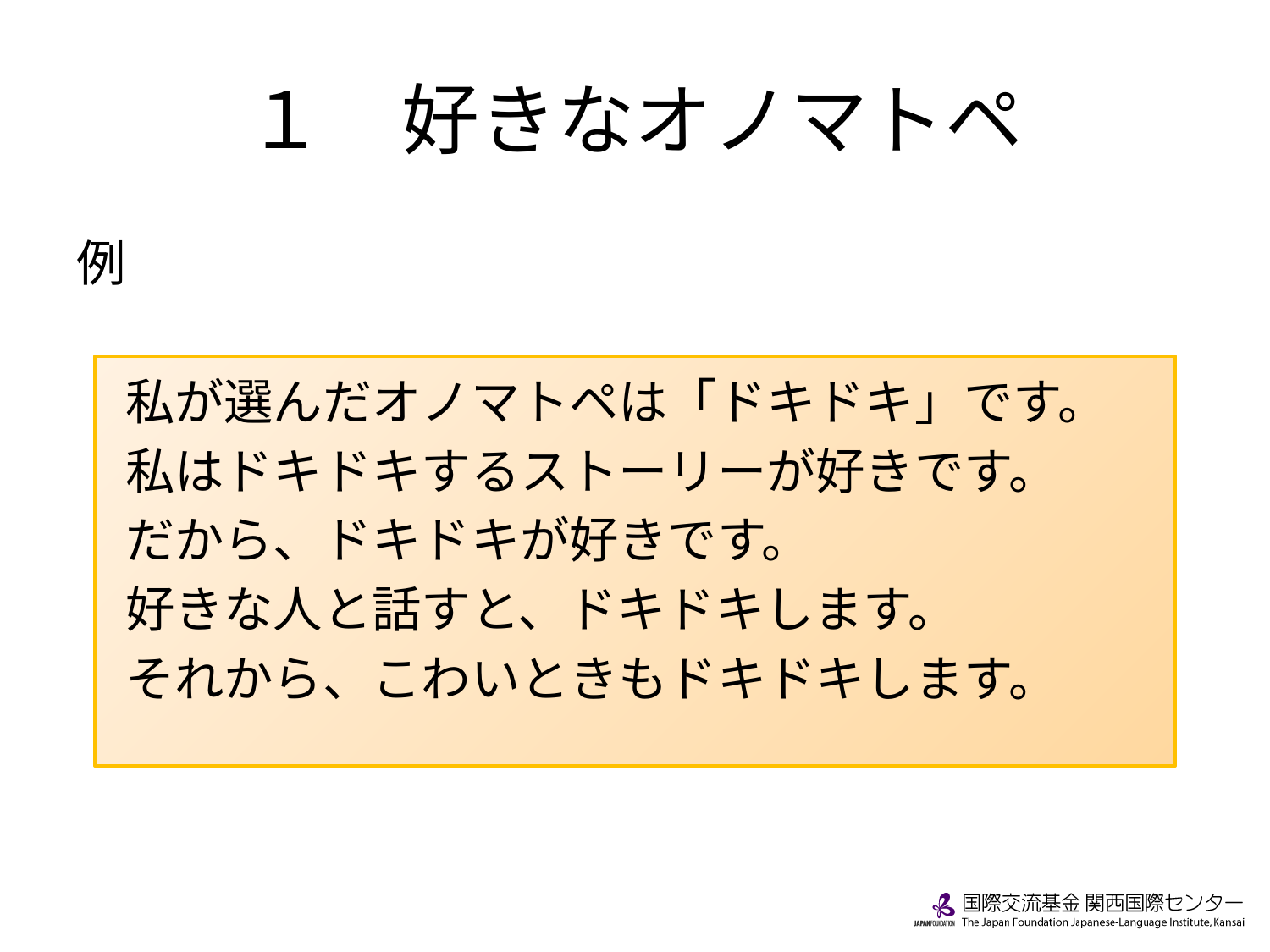

# １　好きなオノマトペ
例

　私が選んだオノマトペは「ドキドキ」です。
　私はドキドキするストーリーが好きです。
　だから、ドキドキが好きです。
　好きな人と話すと、ドキドキします。
　それから、こわいときもドキドキします。